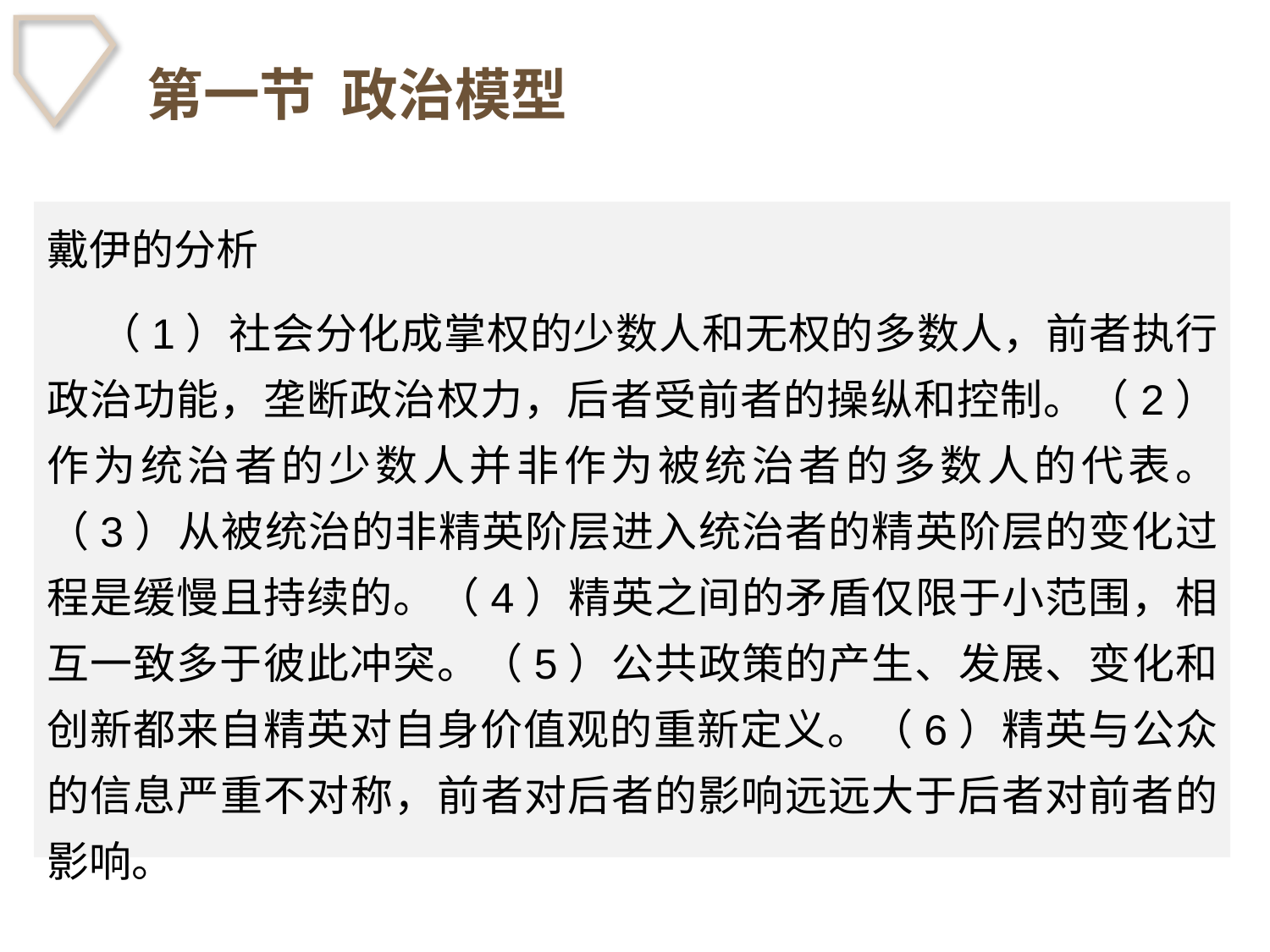

# 第一节  政治模型
戴伊的分析
    （1）社会分化成掌权的少数人和无权的多数人，前者执行政治功能，垄断政治权力，后者受前者的操纵和控制。（2）作为统治者的少数人并非作为被统治者的多数人的代表。（3）从被统治的非精英阶层进入统治者的精英阶层的变化过程是缓慢且持续的。（4）精英之间的矛盾仅限于小范围，相互一致多于彼此冲突。（5）公共政策的产生、发展、变化和创新都来自精英对自身价值观的重新定义。（6）精英与公众的信息严重不对称，前者对后者的影响远远大于后者对前者的影响。